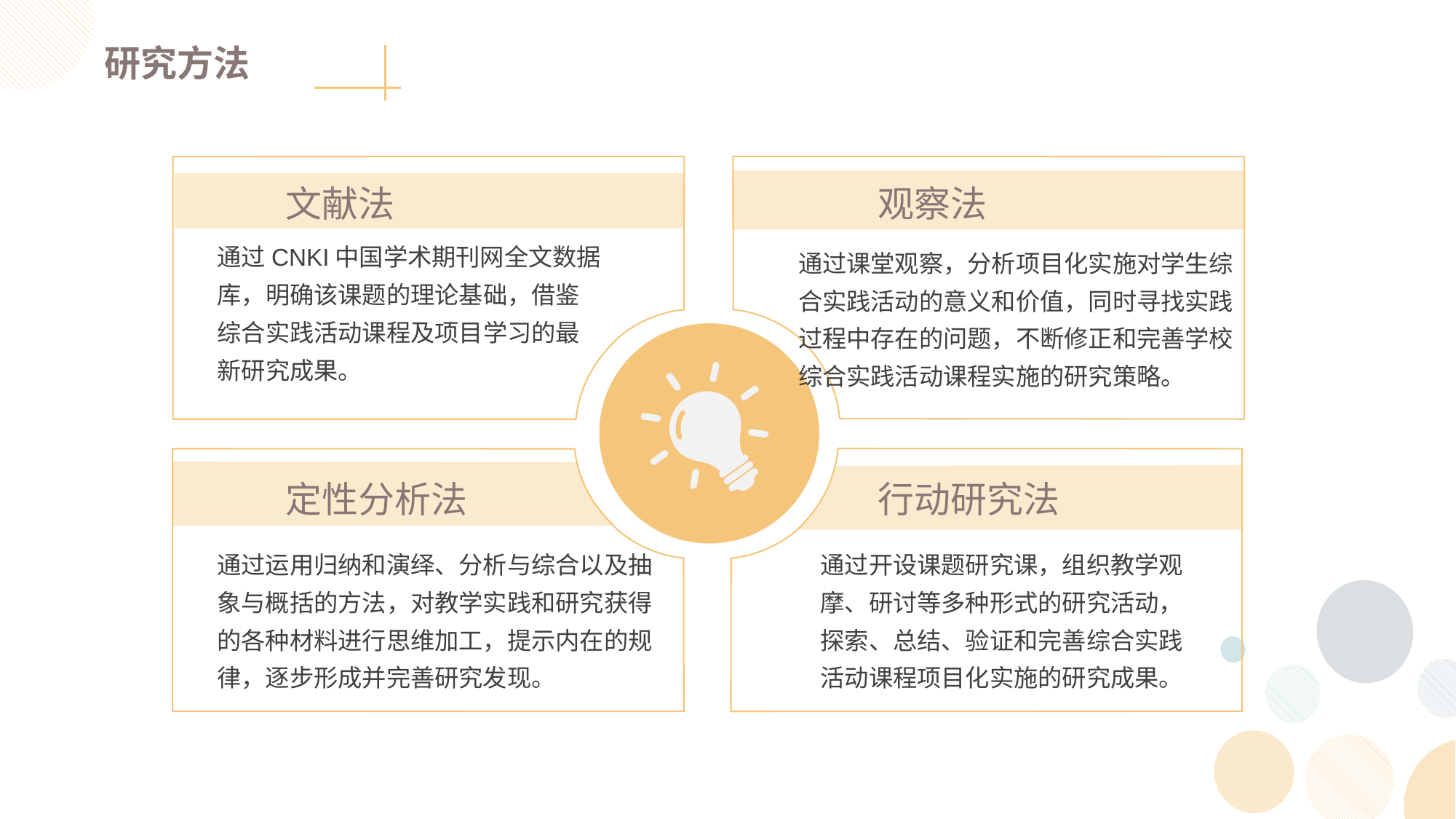

研究方法

文献法
通过CNKI中国学术期刊网全文数据库，明确该课题的理论基础，借鉴综合实践活动课程及项目学习的最新研究成果。
观察法
通过课堂观察，分析项目化实施对学生综合实践活动的意义和价值，同时寻找实践过程中存在的问题，不断修正和完善学校综合实践活动课程实施的研究策略。

定性分析法
通过运用归纳和演绎、分析与综合以及抽象与概括的方法，对教学实践和研究获得的各种材料进行思维加工，提示内在的规律，逐步形成并完善研究发现。
行动研究法
通过开设课题研究课，组织教学观摩、研讨等多种形式的研究活动，探索、总结、验证和完善综合实践活动课程项目化实施的研究成果。